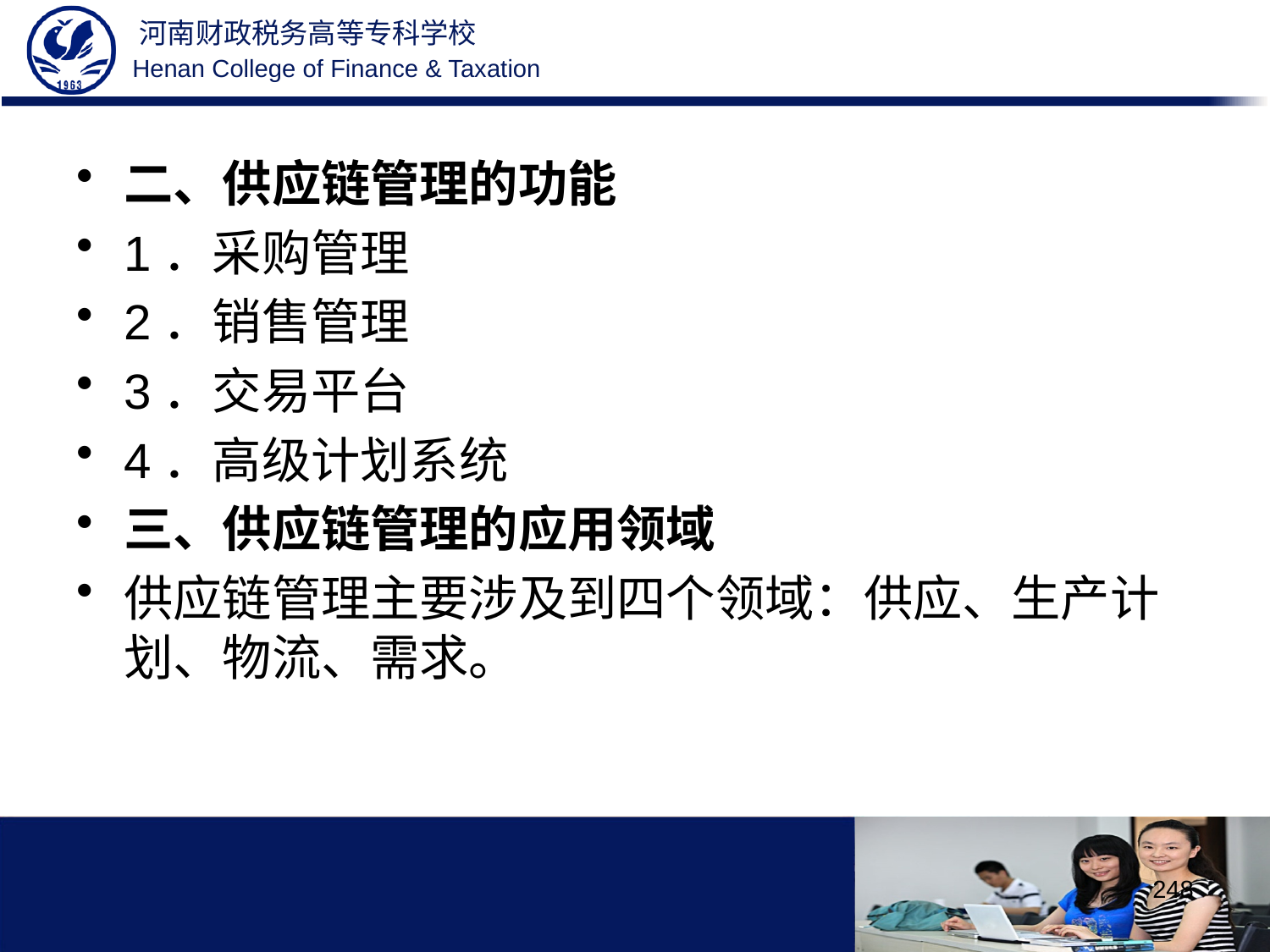

二、供应链管理的功能
1．采购管理
2．销售管理
3．交易平台
4．高级计划系统
三、供应链管理的应用领域
供应链管理主要涉及到四个领域：供应、生产计划、物流、需求。

248